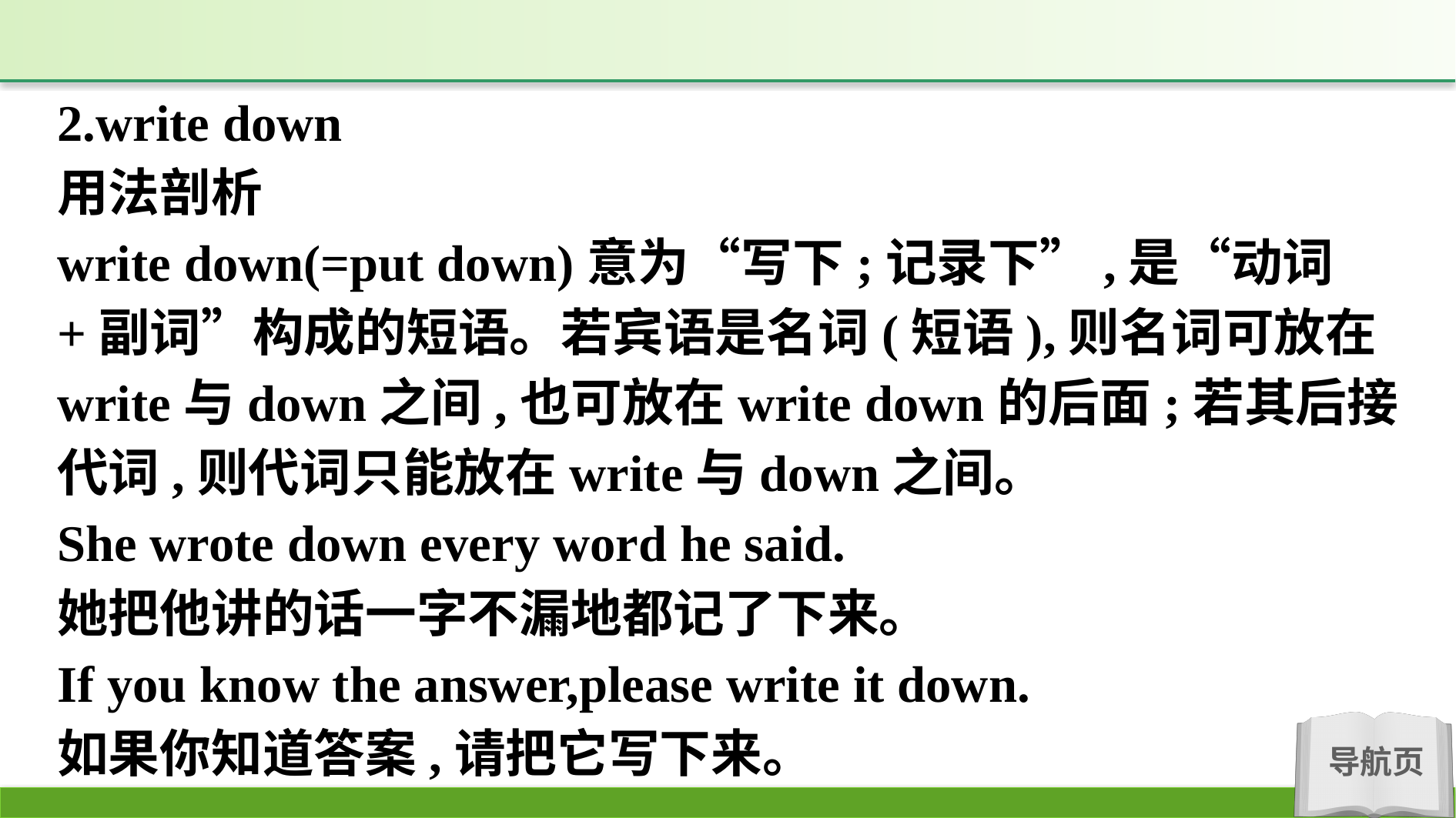

2.write down
用法剖析
write down(=put down)意为“写下;记录下”,是“动词+副词”构成的短语。若宾语是名词(短语),则名词可放在write与down之间,也可放在write down的后面;若其后接代词,则代词只能放在write与down之间。
She wrote down every word he said.
她把他讲的话一字不漏地都记了下来。
If you know the answer,please write it down.
如果你知道答案,请把它写下来。